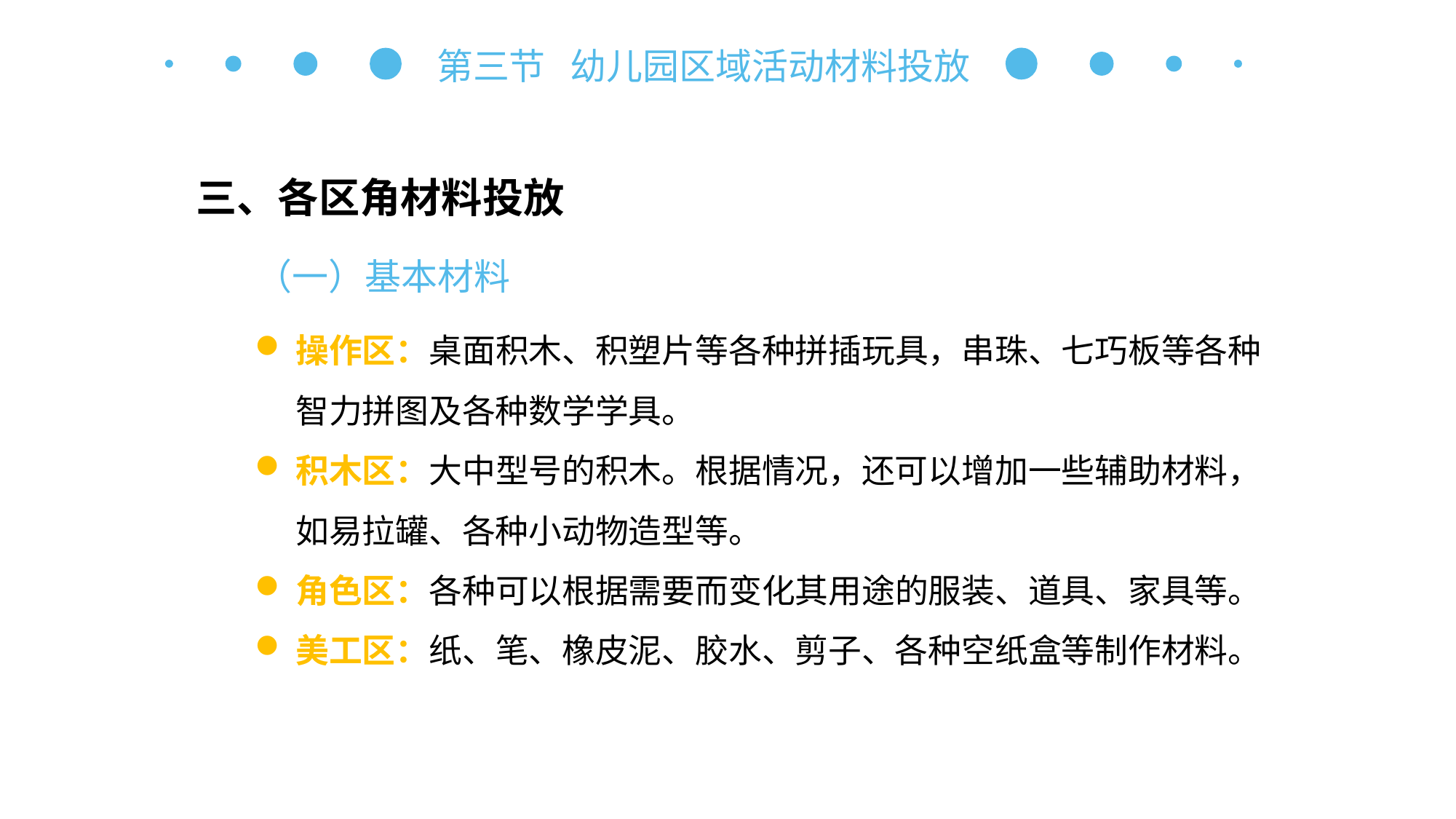

第三节   幼儿园区域活动材料投放

三、各区角材料投放
（一）基本材料
操作区：桌面积木、积塑片等各种拼插玩具，串珠、七巧板等各种智力拼图及各种数学学具。
积木区：大中型号的积木。根据情况，还可以增加一些辅助材料，如易拉罐、各种小动物造型等。
角色区：各种可以根据需要而变化其用途的服装、道具、家具等。
美工区：纸、笔、橡皮泥、胶水、剪子、各种空纸盒等制作材料。